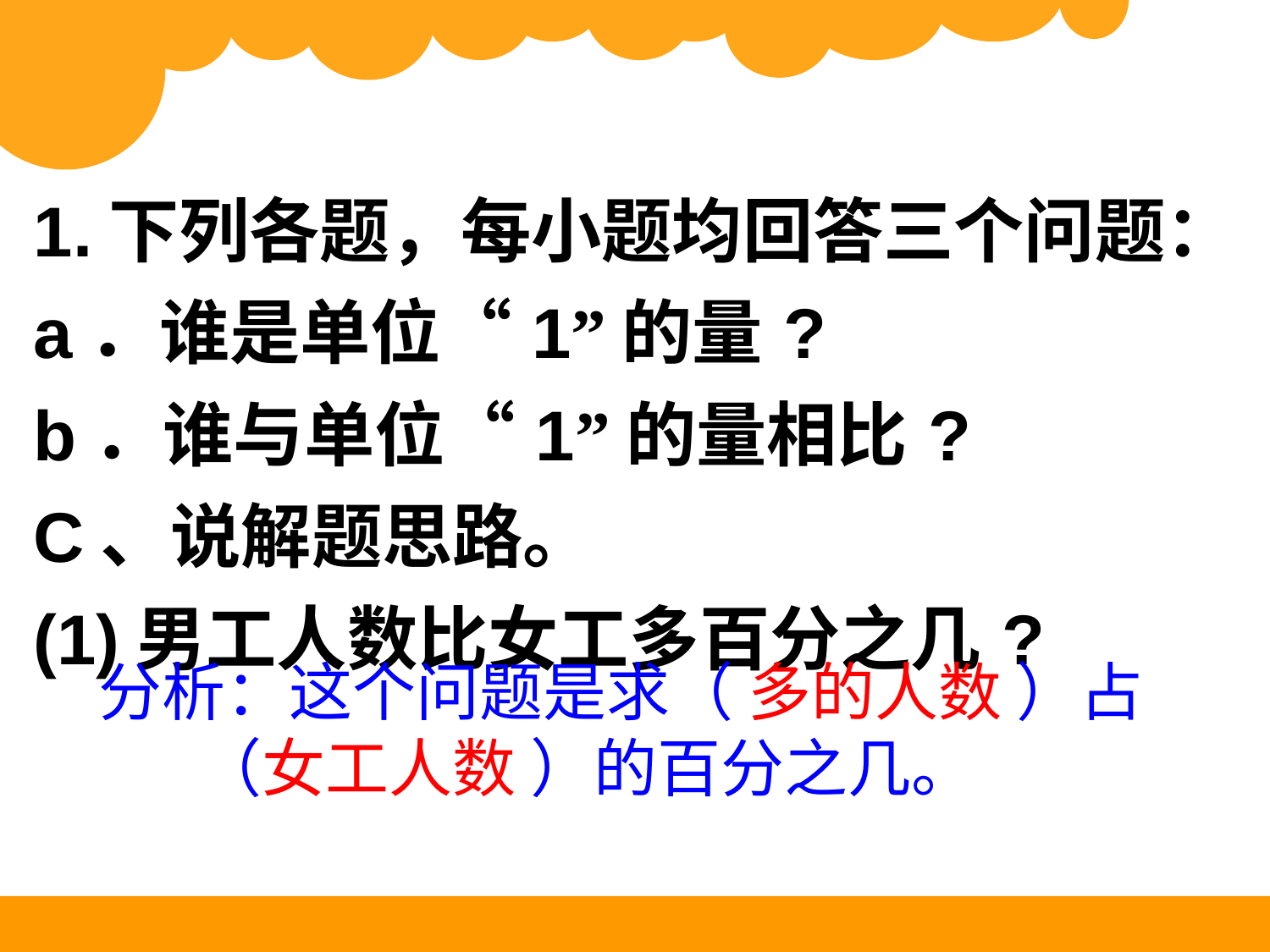

| 1.下列各题，每小题均回答三个问题： a．谁是单位“1”的量? b．谁与单位“1”的量相比? C、说解题思路。 (1)男工人数比女工多百分之几? |
| --- |
分析：这个问题是求（ 多的人数 ）占
      （女工人数 ）的百分之几。